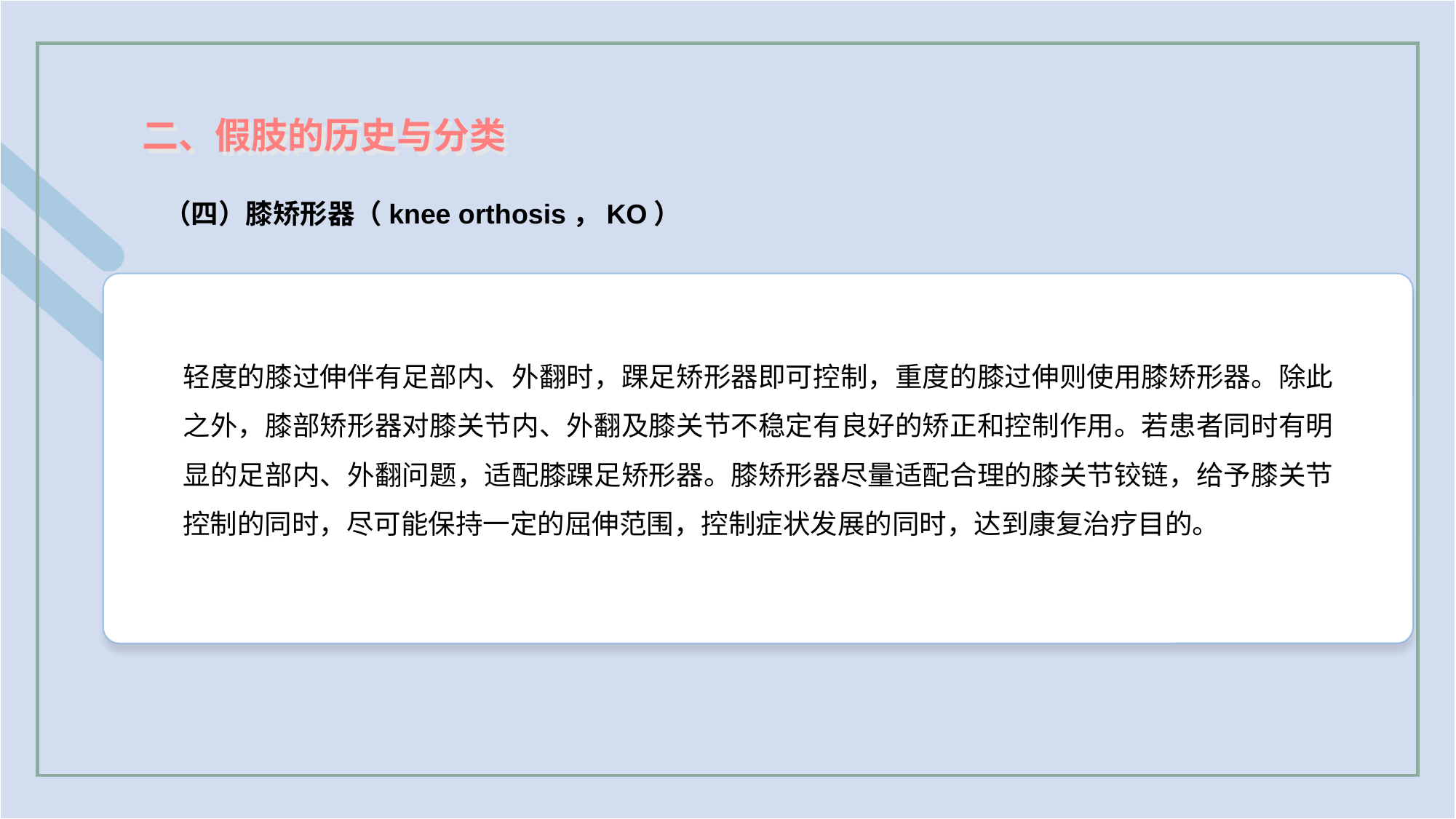

二、假肢的历史与分类
（四）膝矫形器（knee orthosis，KO）

轻度的膝过伸伴有足部内、外翻时，踝足矫形器即可控制，重度的膝过伸则使用膝矫形器。除此之外，膝部矫形器对膝关节内、外翻及膝关节不稳定有良好的矫正和控制作用。若患者同时有明显的足部内、外翻问题，适配膝踝足矫形器。膝矫形器尽量适配合理的膝关节铰链，给予膝关节控制的同时，尽可能保持一定的屈伸范围，控制症状发展的同时，达到康复治疗目的。